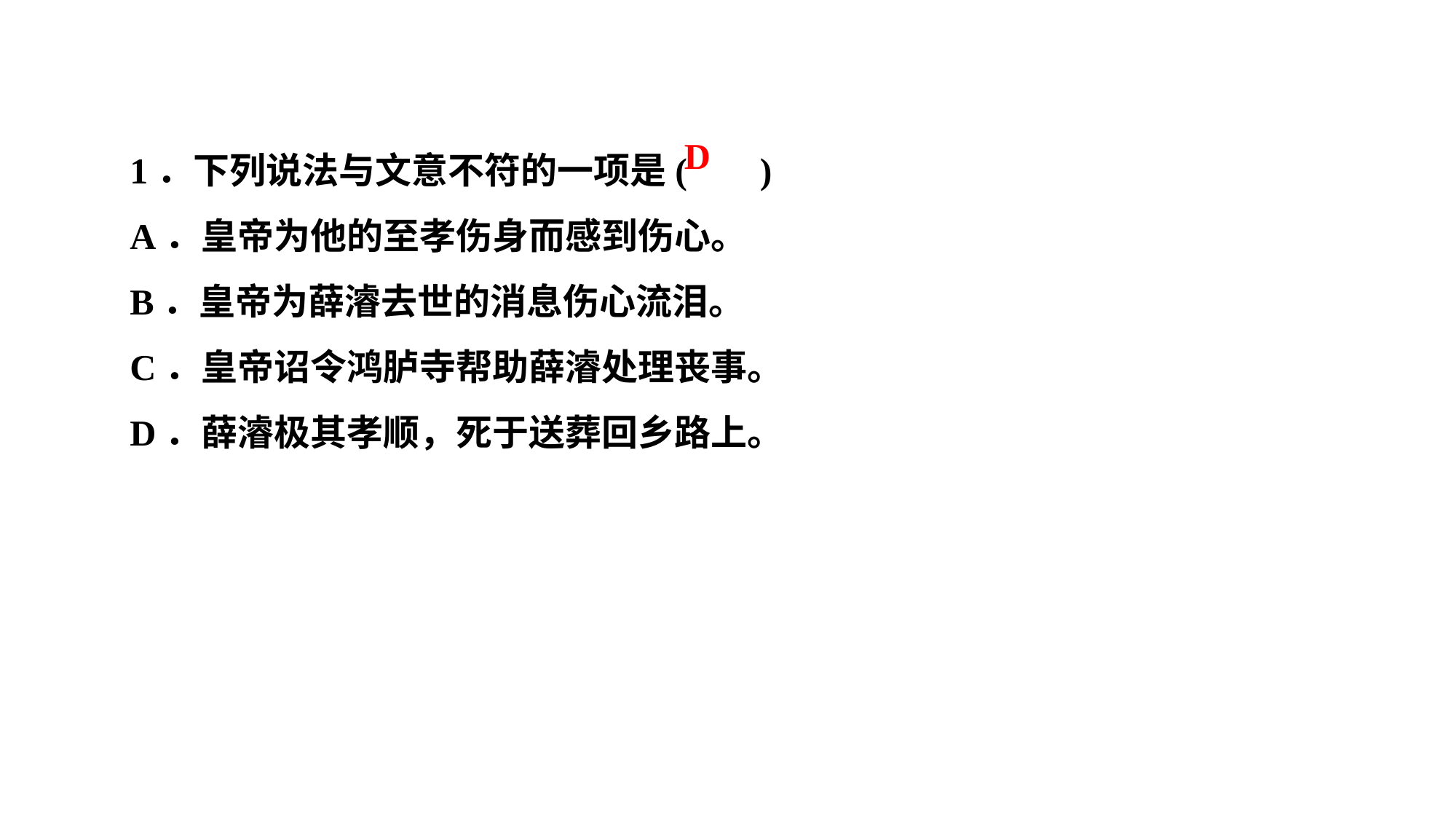

1．下列说法与文意不符的一项是(        )
A．皇帝为他的至孝伤身而感到伤心。
B．皇帝为薛濬去世的消息伤心流泪。
C．皇帝诏令鸿胪寺帮助薛濬处理丧事。
D．薛濬极其孝顺，死于送葬回乡路上。
D